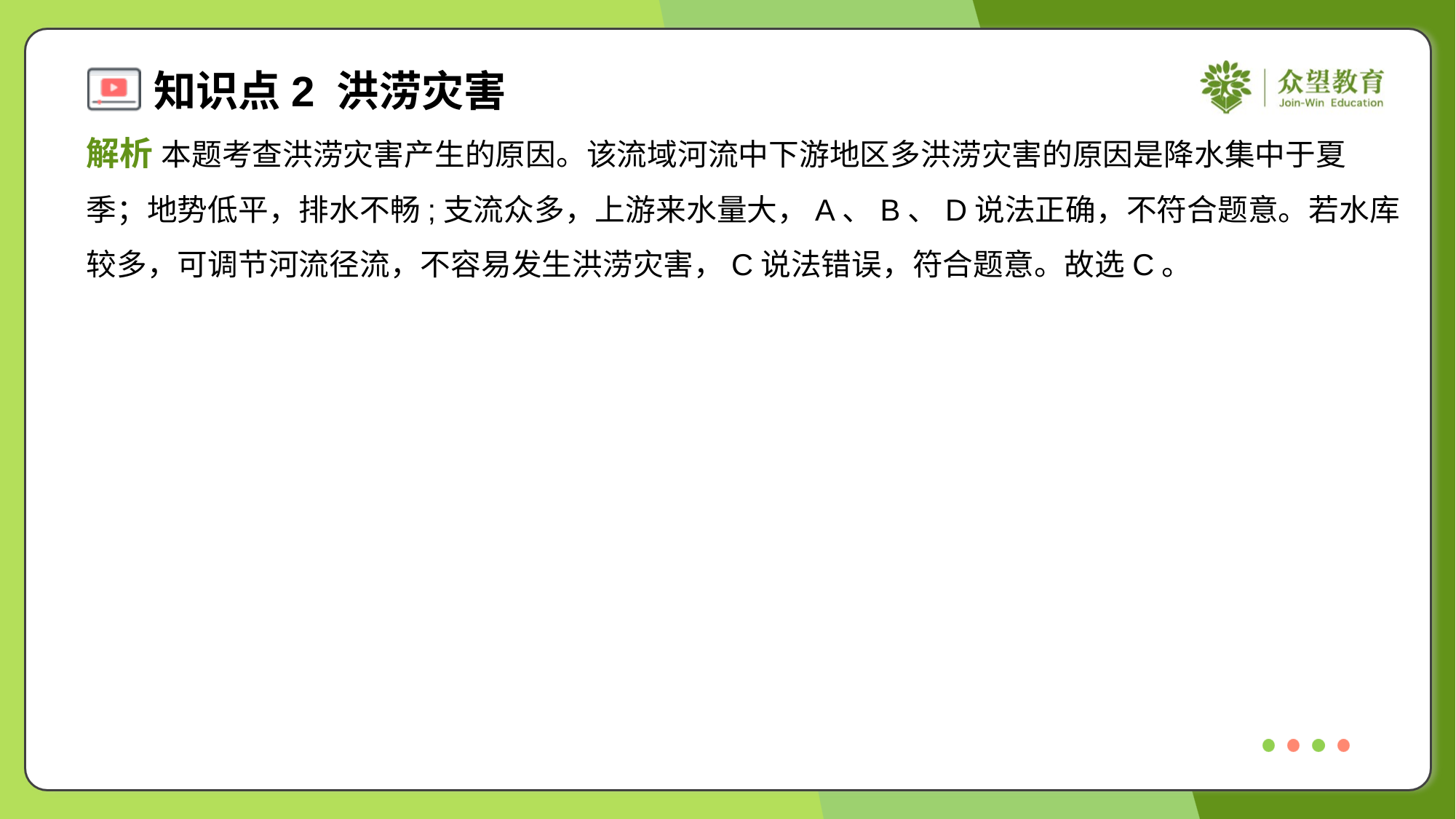

解析 本题考查洪涝灾害产生的原因。该流域河流中下游地区多洪涝灾害的原因是降水集中于夏
季；地势低平，排水不畅;支流众多，上游来水量大，A、B、D说法正确，不符合题意。若水库
较多，可调节河流径流，不容易发生洪涝灾害，C说法错误，符合题意。故选C。